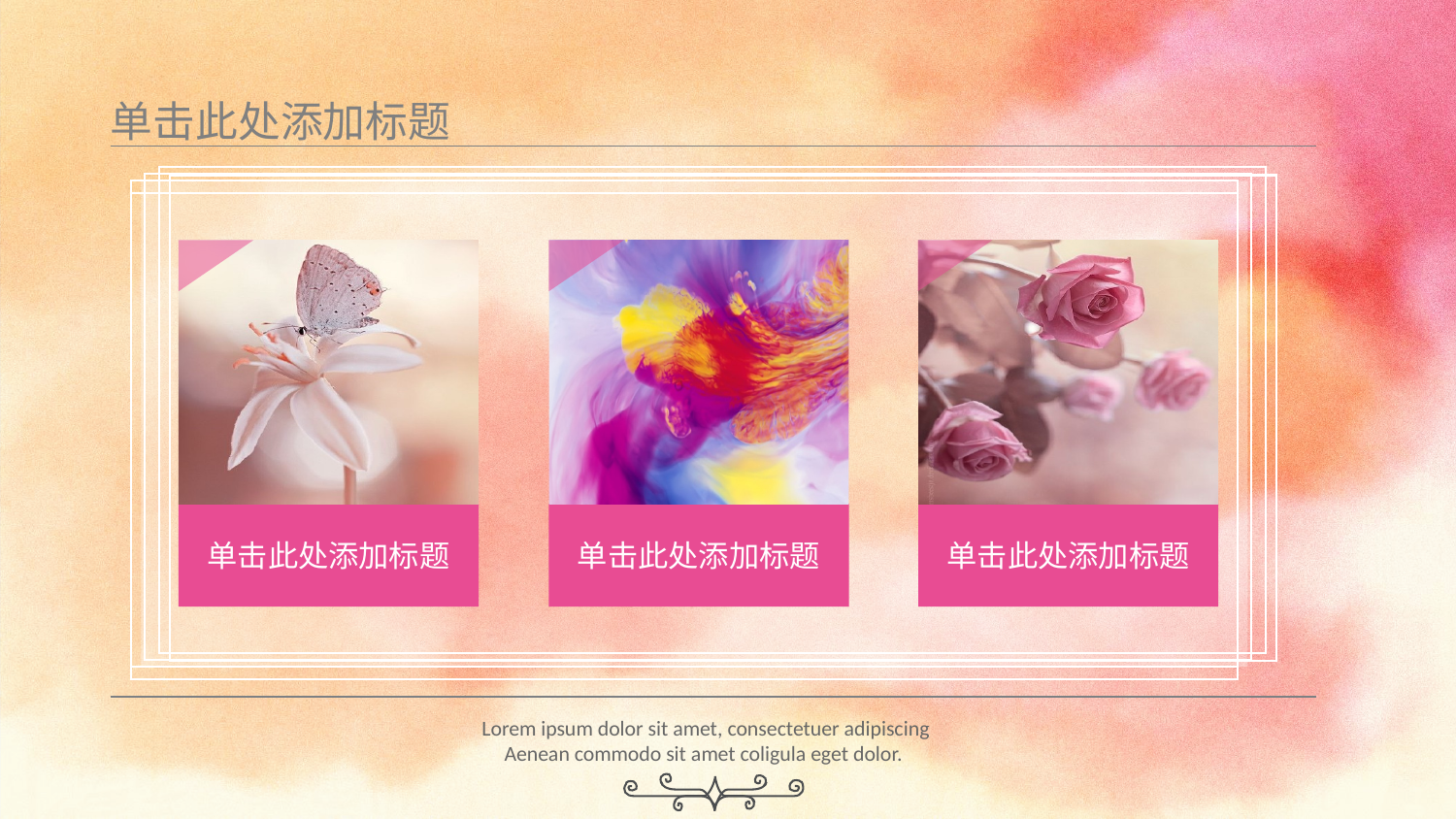

单击此处添加标题

单击此处添加标题
单击此处添加标题
单击此处添加标题
Lorem ipsum dolor sit amet, consectetuer adipiscing
Aenean commodo sit amet coligula eget dolor.